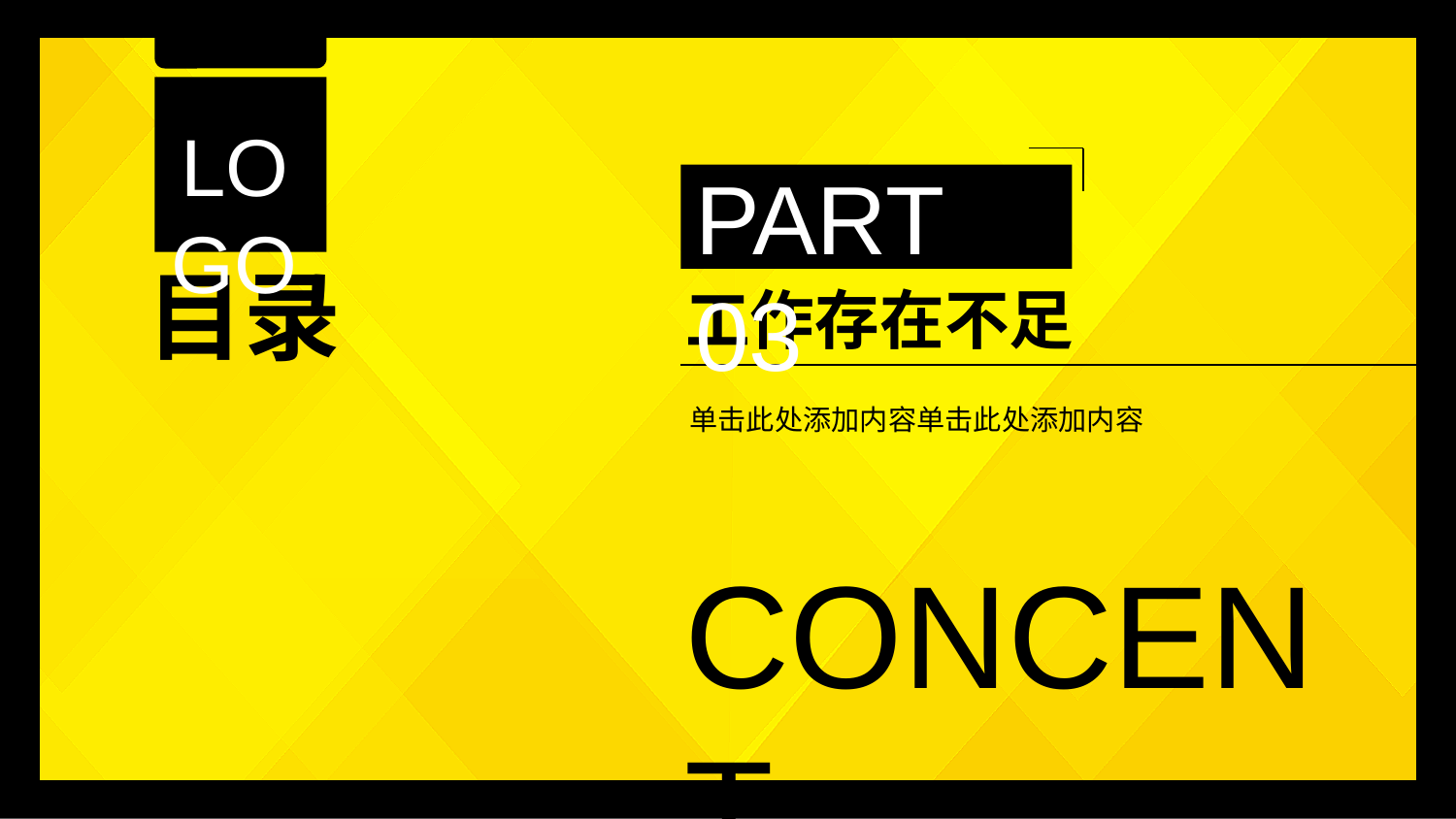

LOGO
PART 03

目录
工作存在不足
单击此处添加内容单击此处添加内容
CONCENT